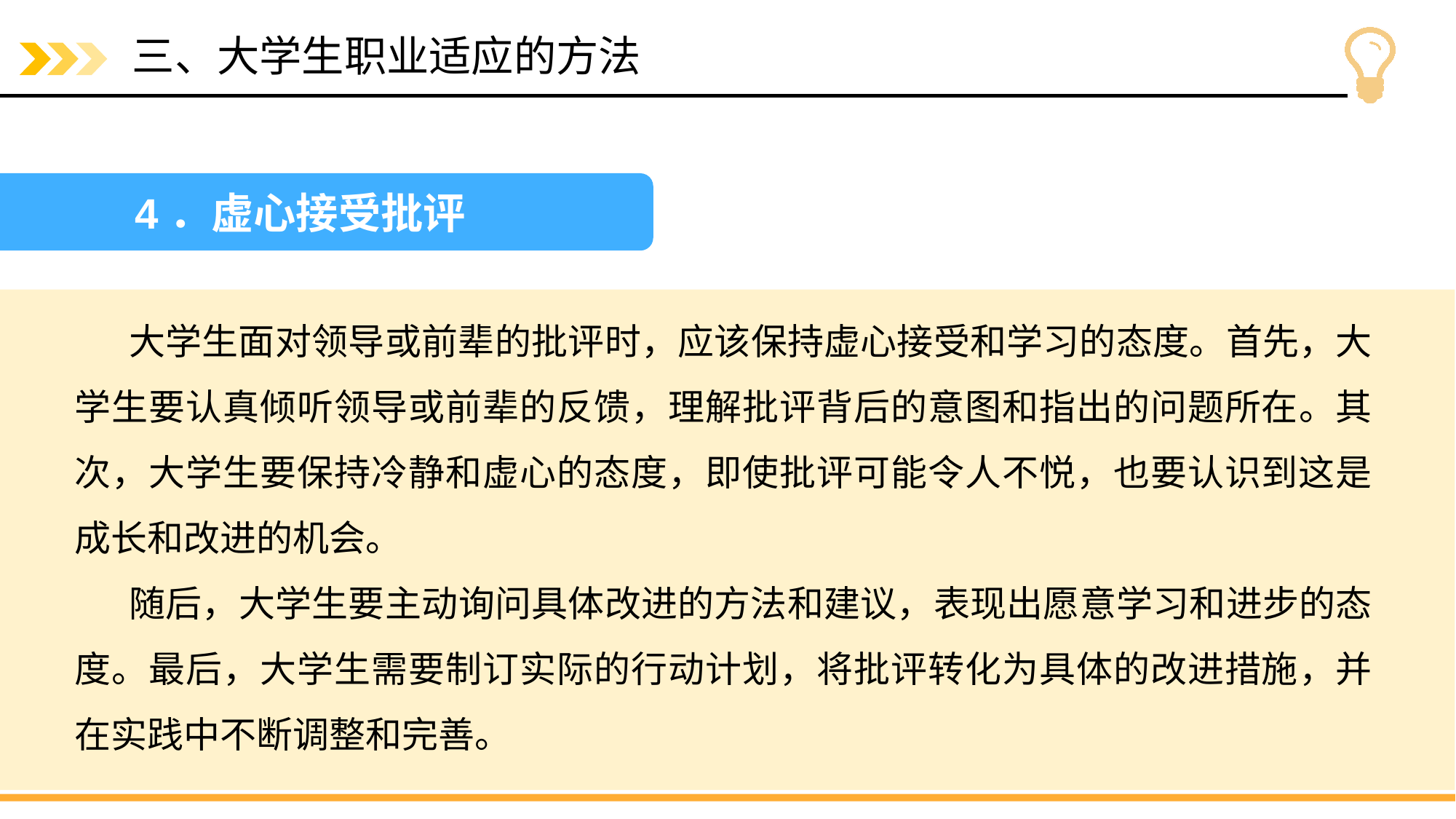

9
# 三、大学生职业适应的方法
4．虚心接受批评

大学生面对领导或前辈的批评时，应该保持虚心接受和学习的态度。首先，大学生要认真倾听领导或前辈的反馈，理解批评背后的意图和指出的问题所在。其次，大学生要保持冷静和虚心的态度，即使批评可能令人不悦，也要认识到这是成长和改进的机会。
随后，大学生要主动询问具体改进的方法和建议，表现出愿意学习和进步的态度。最后，大学生需要制订实际的行动计划，将批评转化为具体的改进措施，并在实践中不断调整和完善。